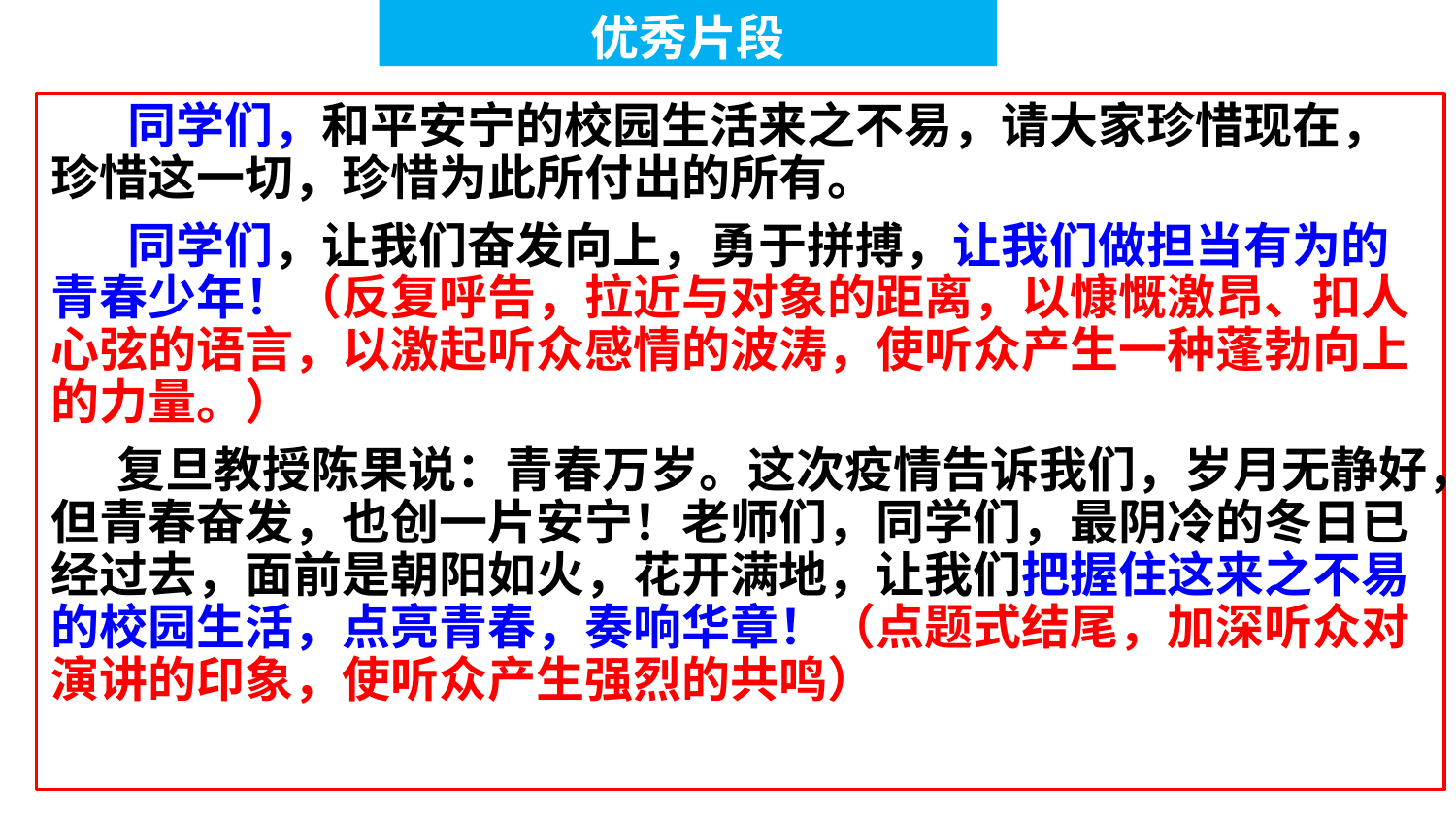

优秀片段
      同学们，和平安宁的校园生活来之不易，请大家珍惜现在，珍惜这一切，珍惜为此所付出的所有。
      同学们，让我们奋发向上，勇于拼搏，让我们做担当有为的青春少年！（反复呼告，拉近与对象的距离，以慷慨激昂、扣人心弦的语言，以激起听众感情的波涛，使听众产生一种蓬勃向上的力量。）
     复旦教授陈果说：青春万岁。这次疫情告诉我们，岁月无静好，但青春奋发，也创一片安宁！老师们，同学们，最阴冷的冬日已经过去，面前是朝阳如火，花开满地，让我们把握住这来之不易的校园生活，点亮青春，奏响华章！（点题式结尾，加深听众对演讲的印象，使听众产生强烈的共鸣）